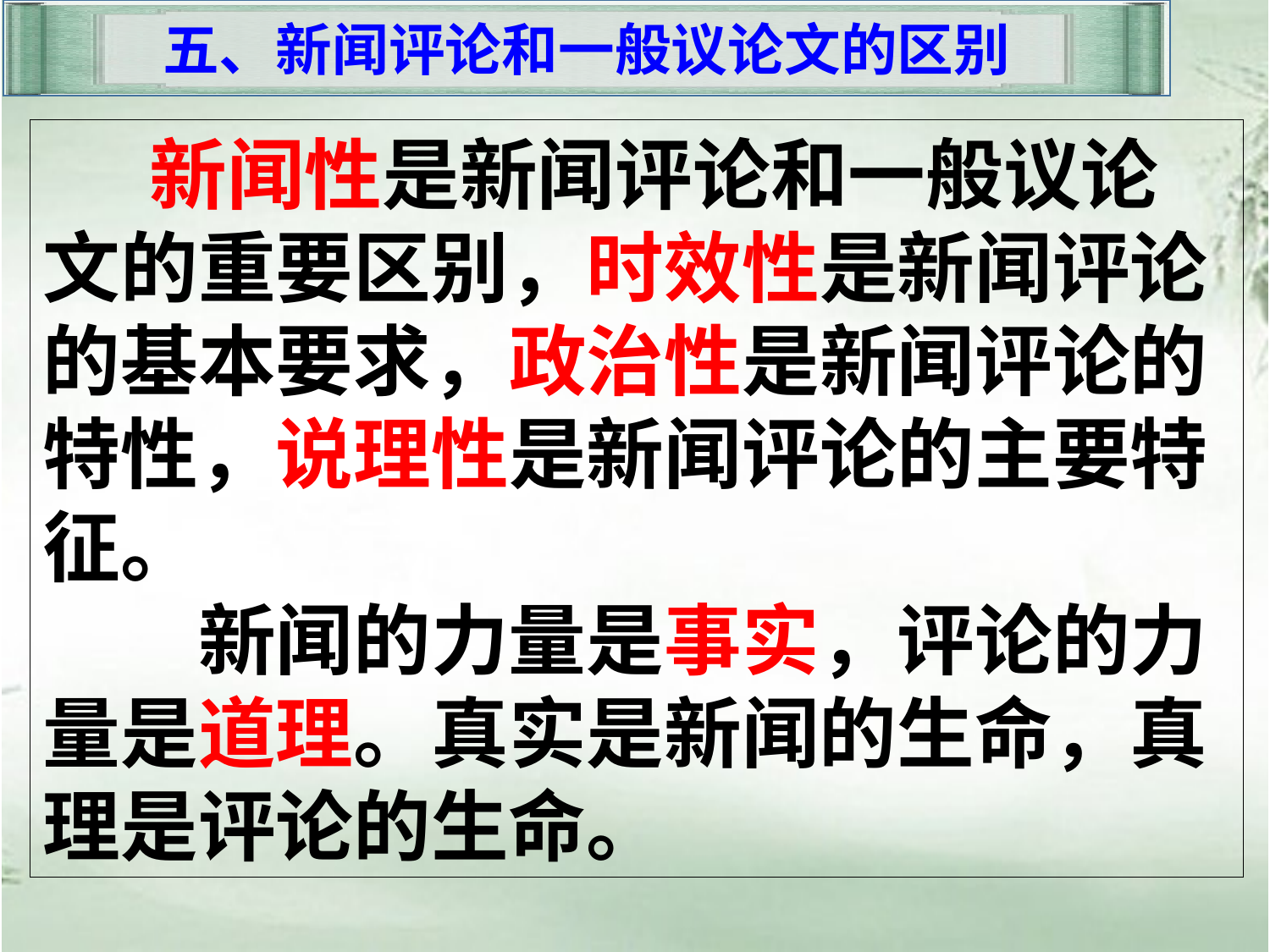

五、新闻评论和一般议论文的区别
     新闻性是新闻评论和一般议论文的重要区别，时效性是新闻评论的基本要求，政治性是新闻评论的特性，说理性是新闻评论的主要特征。
　　新闻的力量是事实，评论的力量是道理。真实是新闻的生命，真理是评论的生命。